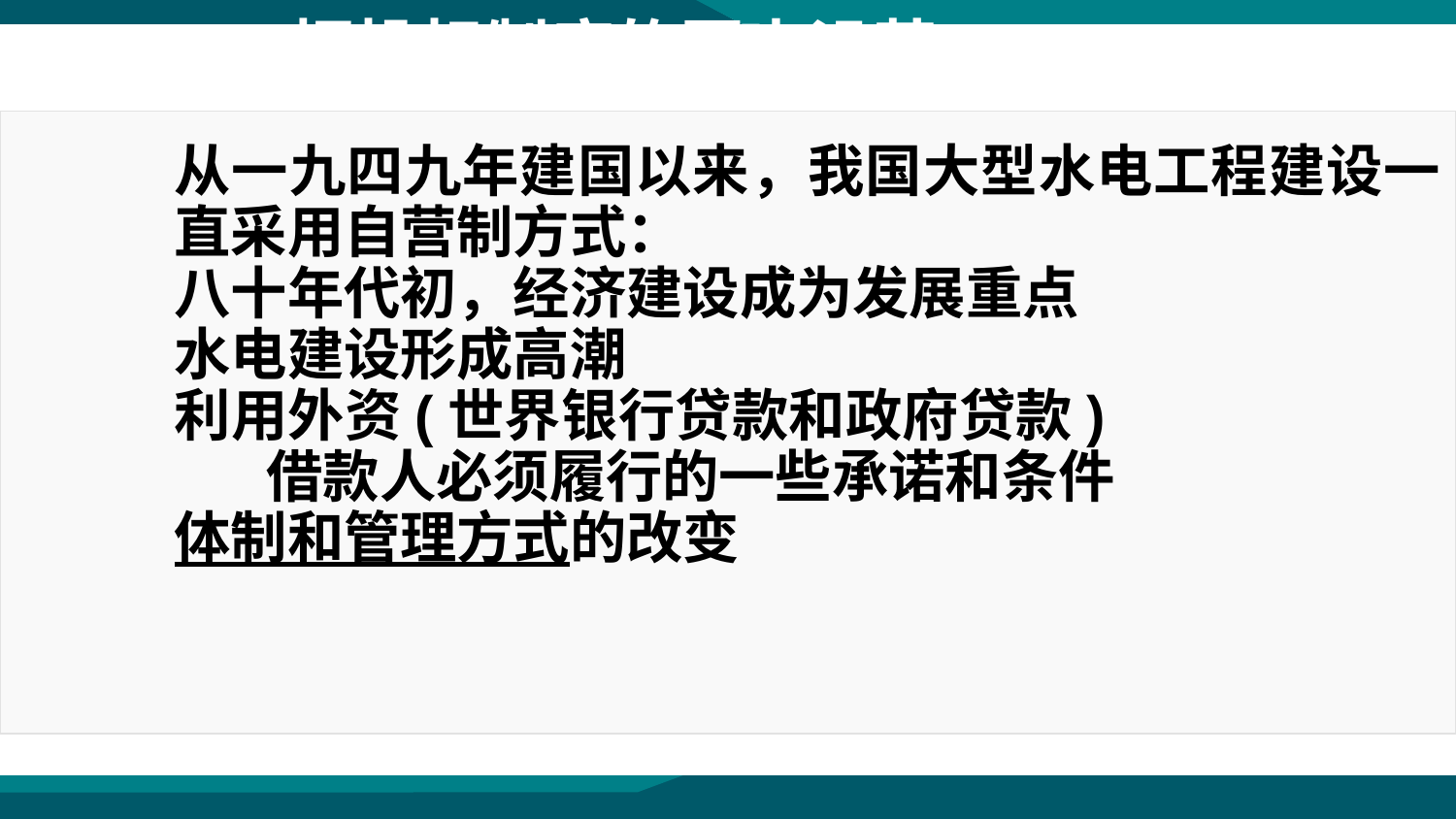

1．招投标制度的历史沿革
从一九四九年建国以来，我国大型水电工程建设一直采用自营制方式：
八十年代初，经济建设成为发展重点
水电建设形成高潮
利用外资(世界银行贷款和政府贷款)                           借款人必须履行的一些承诺和条件
体制和管理方式的改变